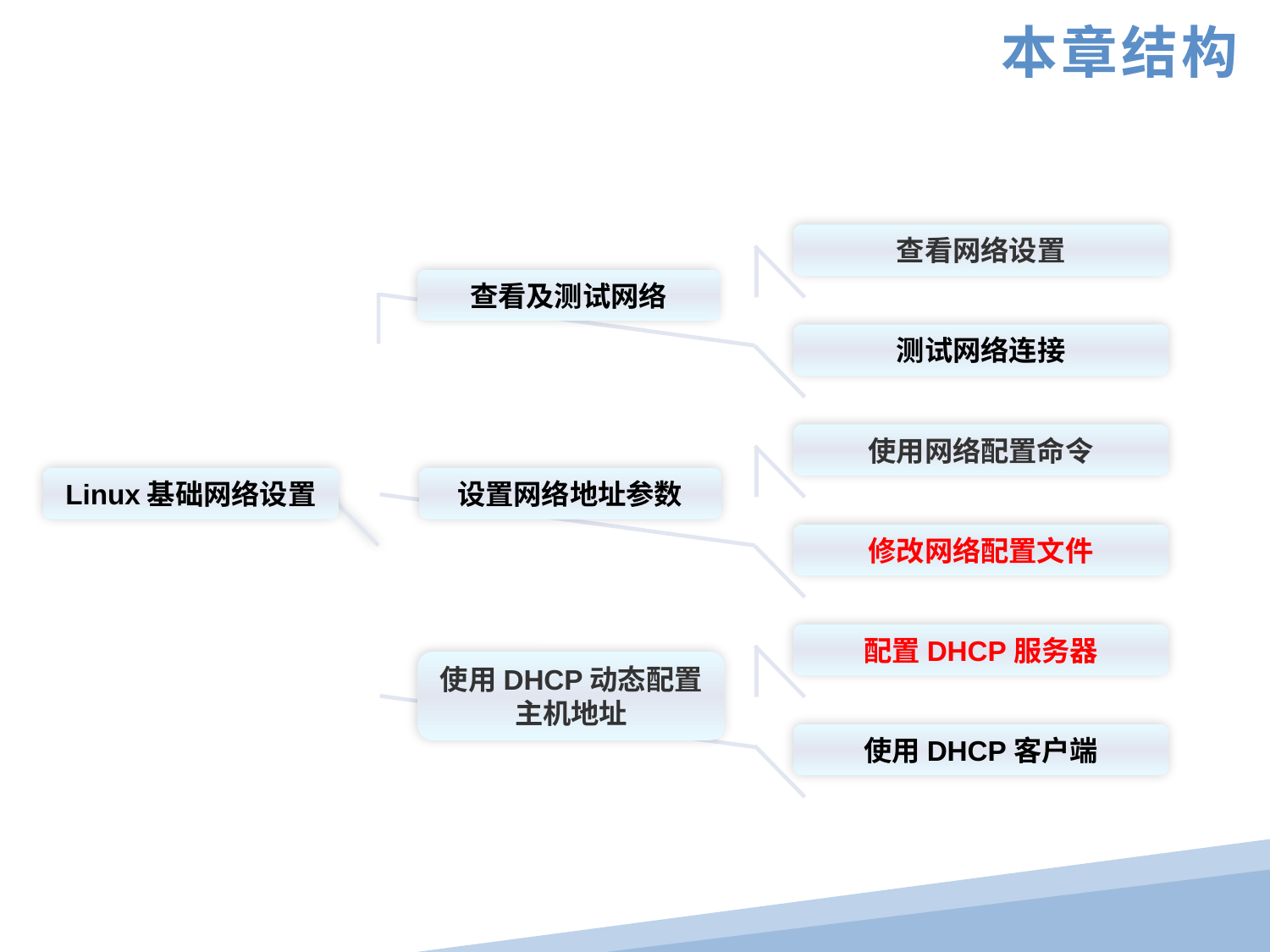

本章结构
查看网络设置

查看及测试网络

测试网络连接

使用网络配置命令

Linux基础网络设置
设置网络地址参数

修改网络配置文件

配置DHCP服务器

使用DHCP动态配置主机地址

使用DHCP客户端